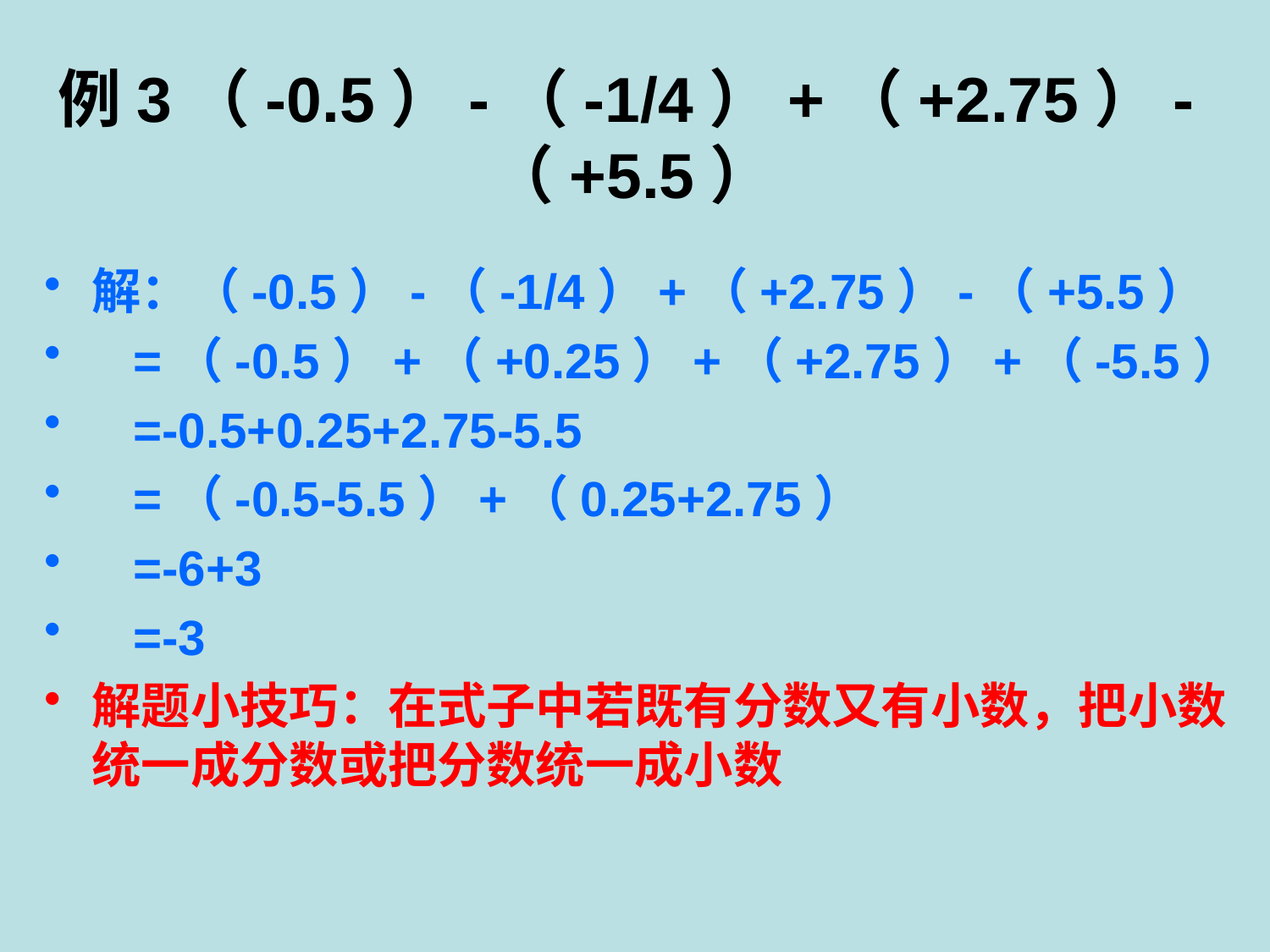

# 例3（-0.5）-（-1/4）+（+2.75）-（+5.5）
解：（-0.5）-（-1/4）+（+2.75）-（+5.5）
   =（-0.5）+（+0.25）+（+2.75）+（-5.5）
   =-0.5+0.25+2.75-5.5
   =（-0.5-5.5）+（0.25+2.75）
   =-6+3
   =-3
解题小技巧：在式子中若既有分数又有小数，把小数统一成分数或把分数统一成小数